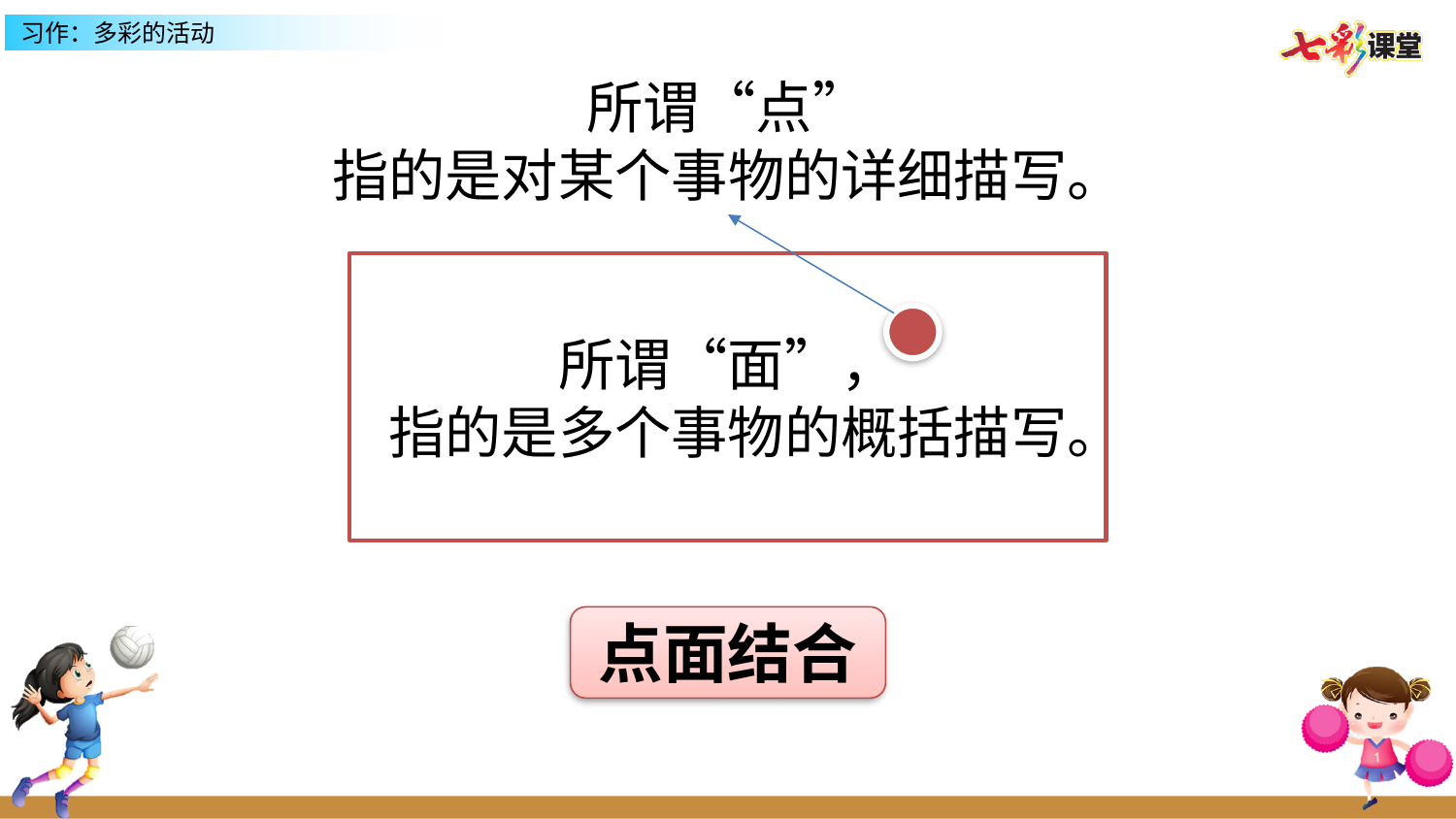

所谓“点”
指的是对某个事物的详细描写。
所谓“面”，
指的是多个事物的概括描写。

点面结合